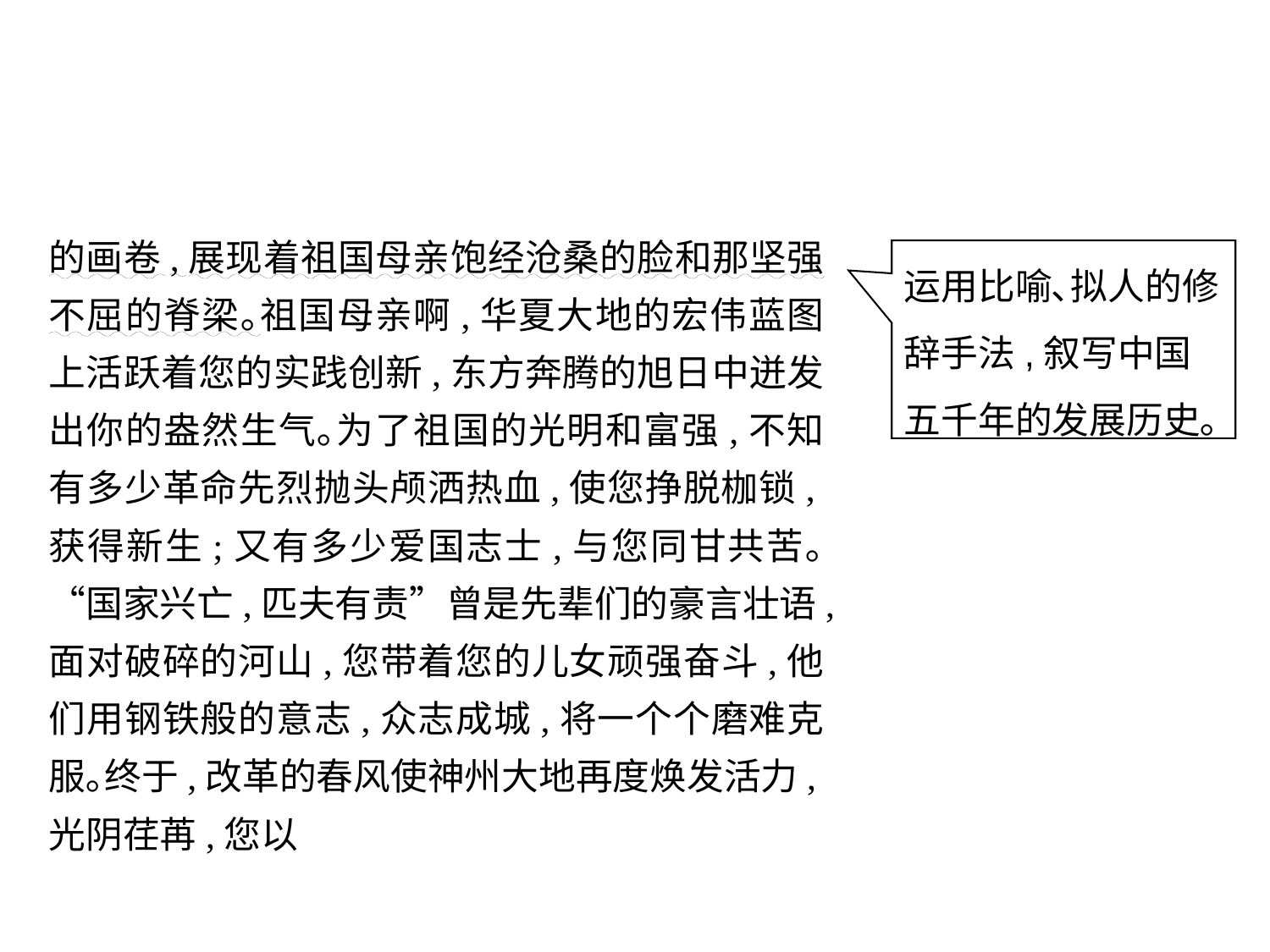

的画卷,展现着祖国母亲饱经沧桑的脸和那坚强不屈的脊梁｡祖国母亲啊,华夏大地的宏伟蓝图上活跃着您的实践创新,东方奔腾的旭日中迸发出你的盎然生气｡为了祖国的光明和富强,不知有多少革命先烈抛头颅洒热血,使您挣脱枷锁,获得新生;又有多少爱国志士,与您同甘共苦｡“国家兴亡,匹夫有责”曾是先辈们的豪言壮语,面对破碎的河山,您带着您的儿女顽强奋斗,他们用钢铁般的意志,众志成城,将一个个磨难克服｡终于,改革的春风使神州大地再度焕发活力,光阴荏苒,您以
运用比喻､拟人的修辞手法,叙写中国五千年的发展历史｡